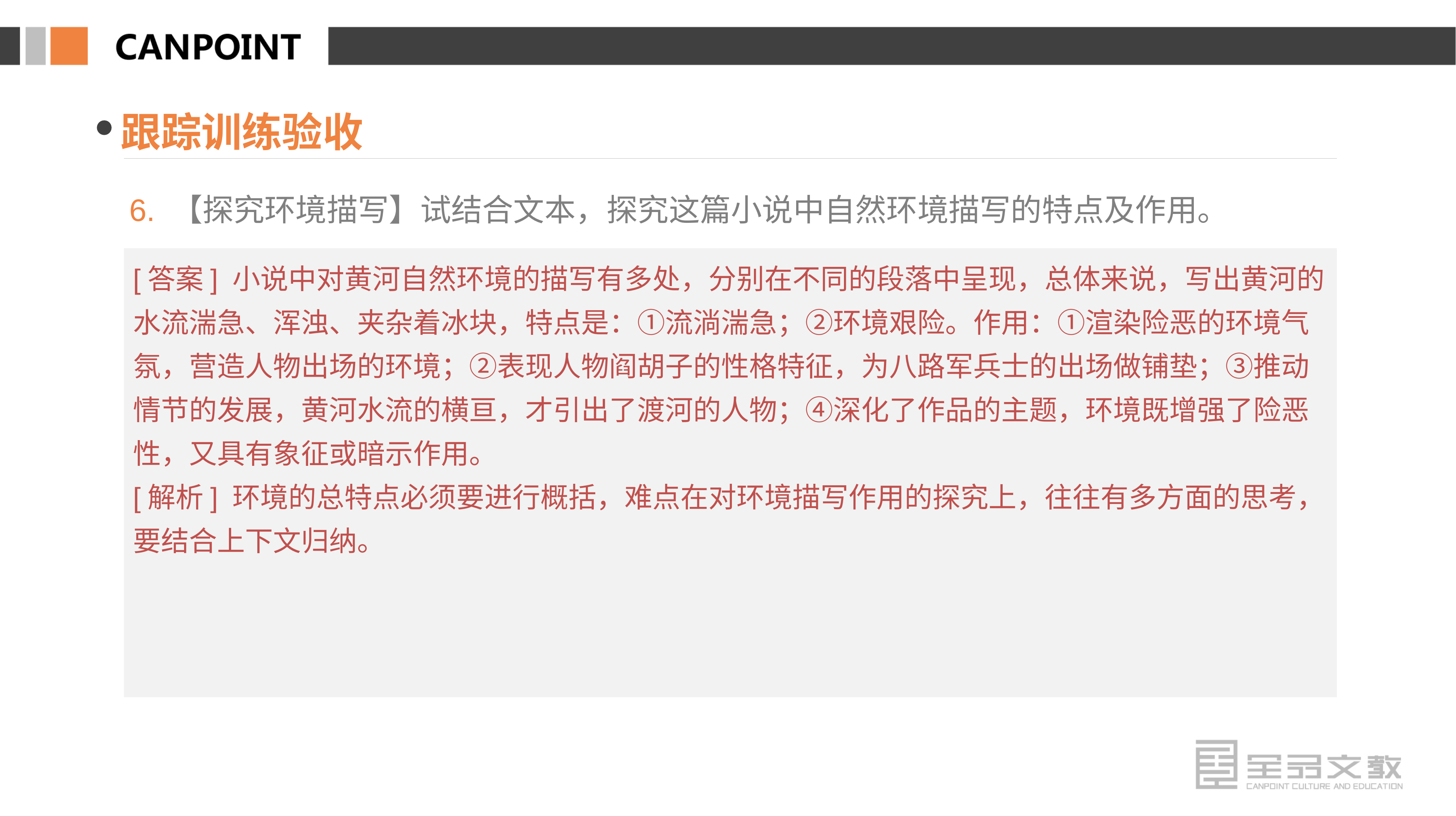

跟踪训练验收

6. 【探究环境描写】试结合文本，探究这篇小说中自然环境描写的特点及作用。

[答案] 小说中对黄河自然环境的描写有多处，分别在不同的段落中呈现，总体来说，写出黄河的水流湍急、浑浊、夹杂着冰块，特点是：①流淌湍急；②环境艰险。作用：①渲染险恶的环境气氛，营造人物出场的环境；②表现人物阎胡子的性格特征，为八路军兵士的出场做铺垫；③推动情节的发展，黄河水流的横亘，才引出了渡河的人物；④深化了作品的主题，环境既增强了险恶性，又具有象征或暗示作用。
[解析] 环境的总特点必须要进行概括，难点在对环境描写作用的探究上，往往有多方面的思考，要结合上下文归纳。